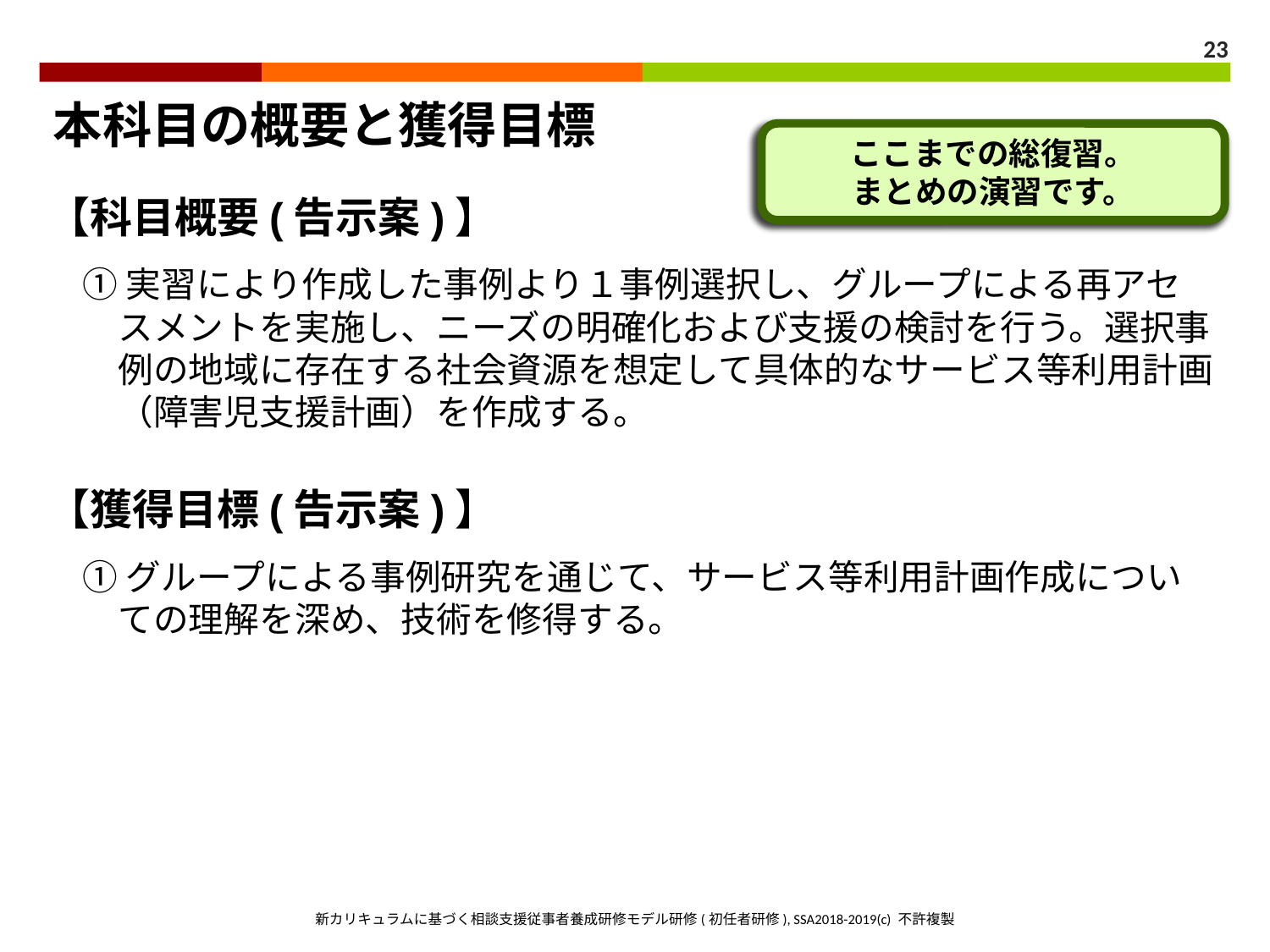

23
本科目の概要と獲得目標
ここまでの総復習。
まとめの演習です。
【科目概要(告示案)】

　① 実習により作成した事例より１事例選択し、グループによる再アセ
　　スメントを実施し、ニーズの明確化および支援の検討を行う。選択事
　　例の地域に存在する社会資源を想定して具体的なサービス等利用計画
　　（障害児支援計画）を作成する。

【獲得目標(告示案)】

　① グループによる事例研究を通じて、サービス等利用計画作成につい
　　ての理解を深め、技術を修得する。
新カリキュラムに基づく相談支援従事者養成研修モデル研修(初任者研修), SSA2018-2019(c) 不許複製